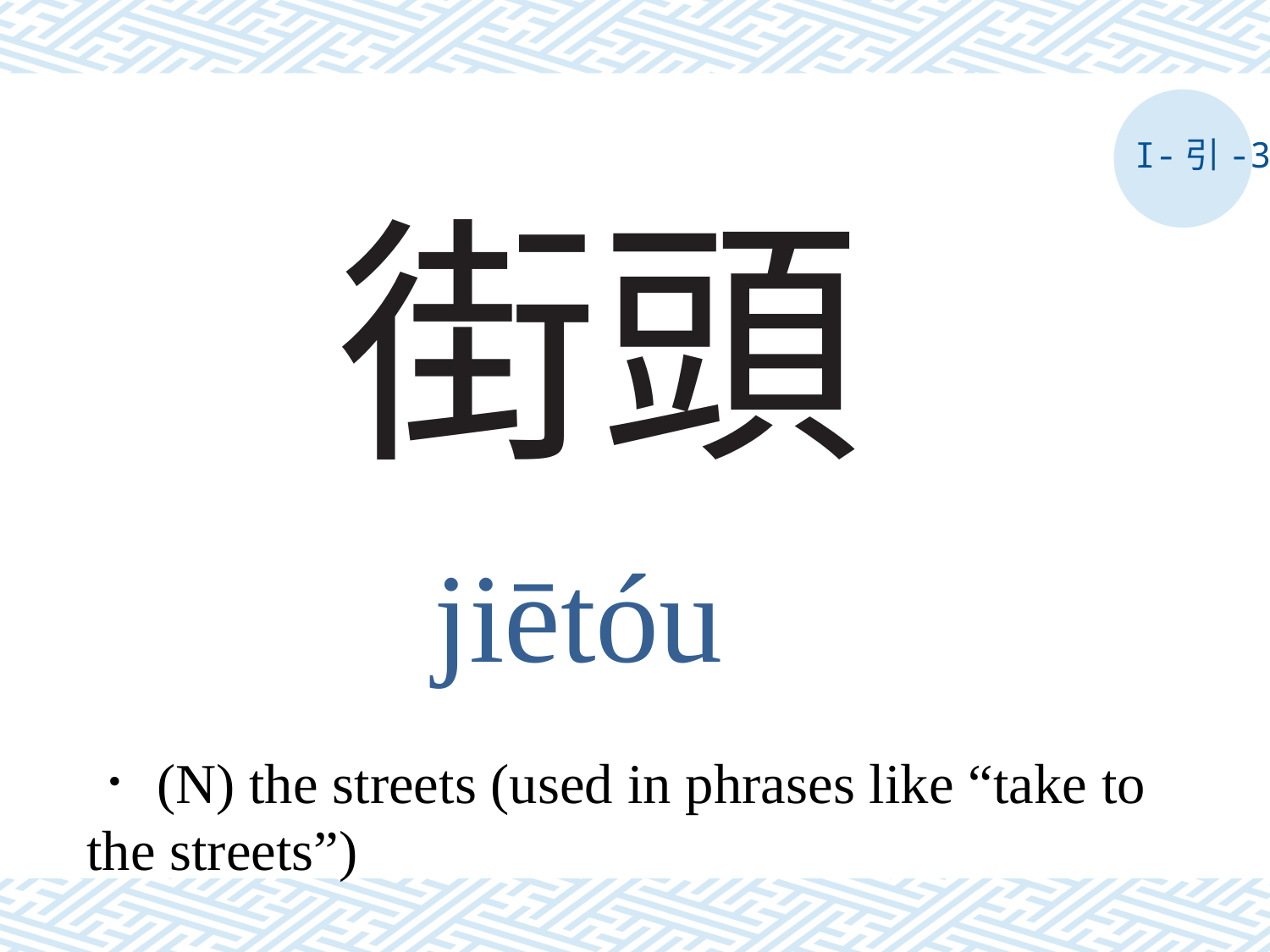

I-引-3

# 街頭
jiētóu
．(N) the streets (used in phrases like “take to the streets”)